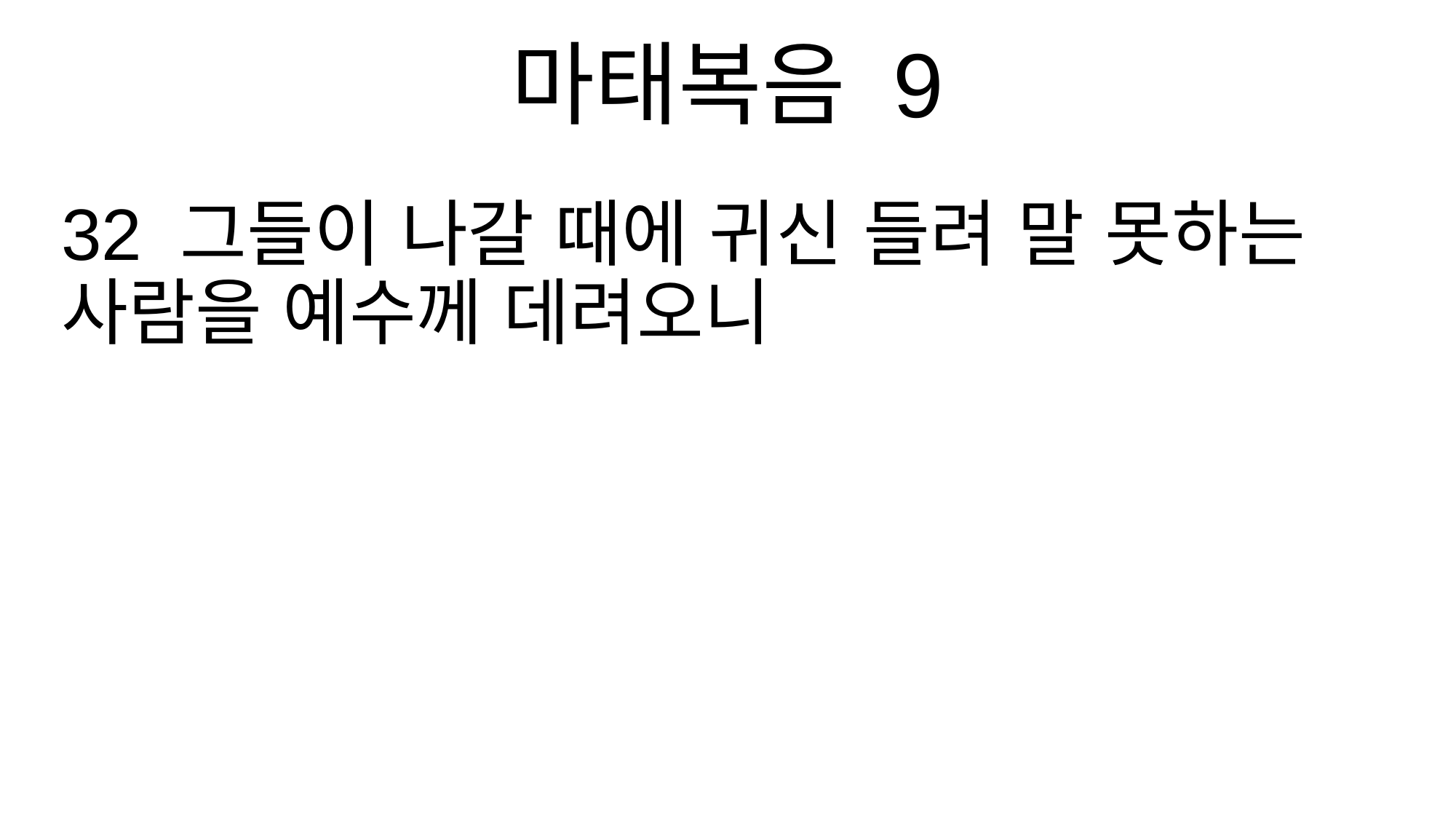

마태복음 9
32 그들이 나갈 때에 귀신 들려 말 못하는 사람을 예수께 데려오니